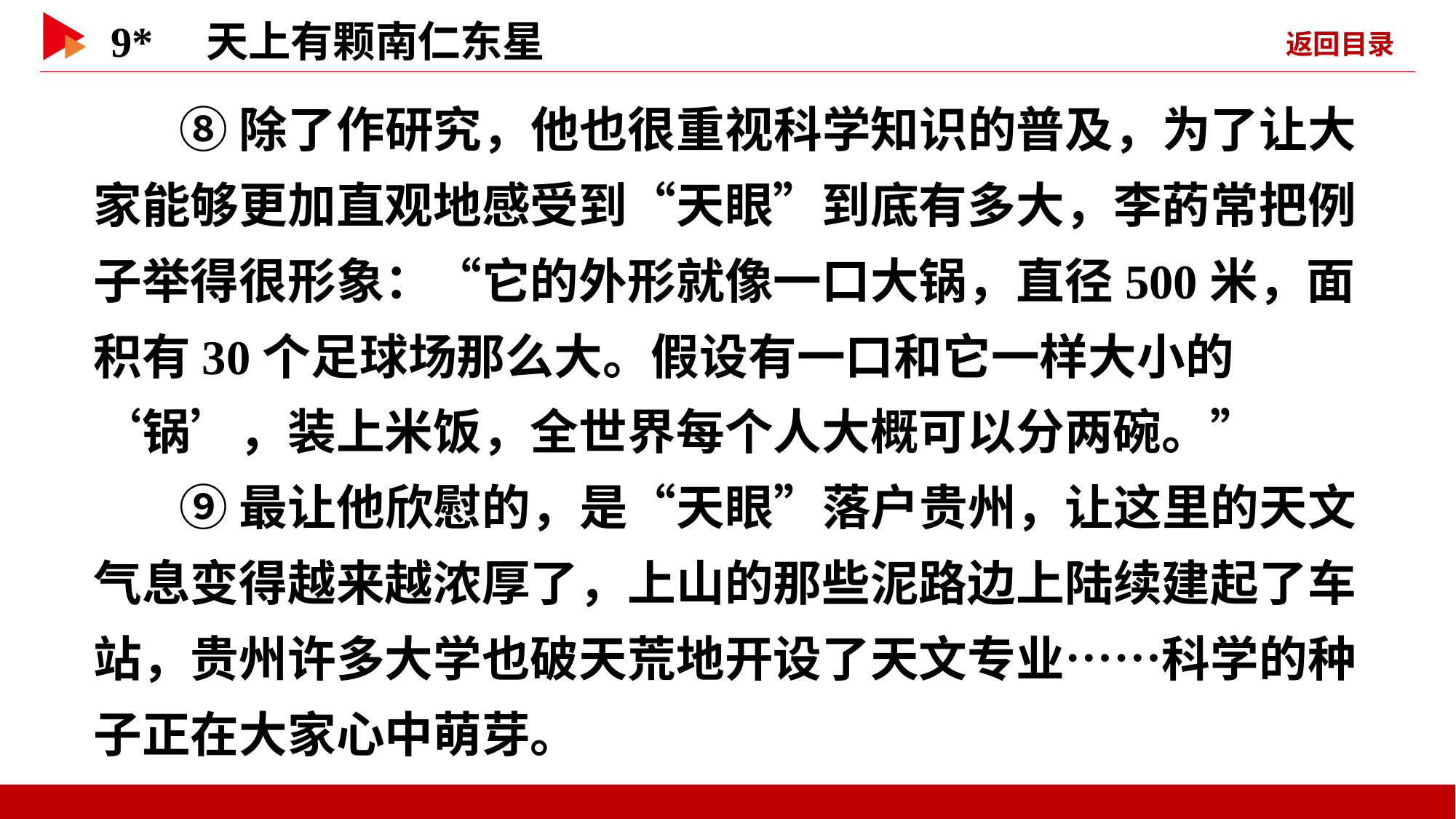

⑧除了作研究，他也很重视科学知识的普及，为了让大家能够更加直观地感受到“天眼”到底有多大，李菂常把例子举得很形象：“它的外形就像一口大锅，直径500米，面积有30个足球场那么大。假设有一口和它一样大小的‘锅’，装上米饭，全世界每个人大概可以分两碗。”
⑨最让他欣慰的，是“天眼”落户贵州，让这里的天文气息变得越来越浓厚了，上山的那些泥路边上陆续建起了车站，贵州许多大学也破天荒地开设了天文专业……科学的种子正在大家心中萌芽。